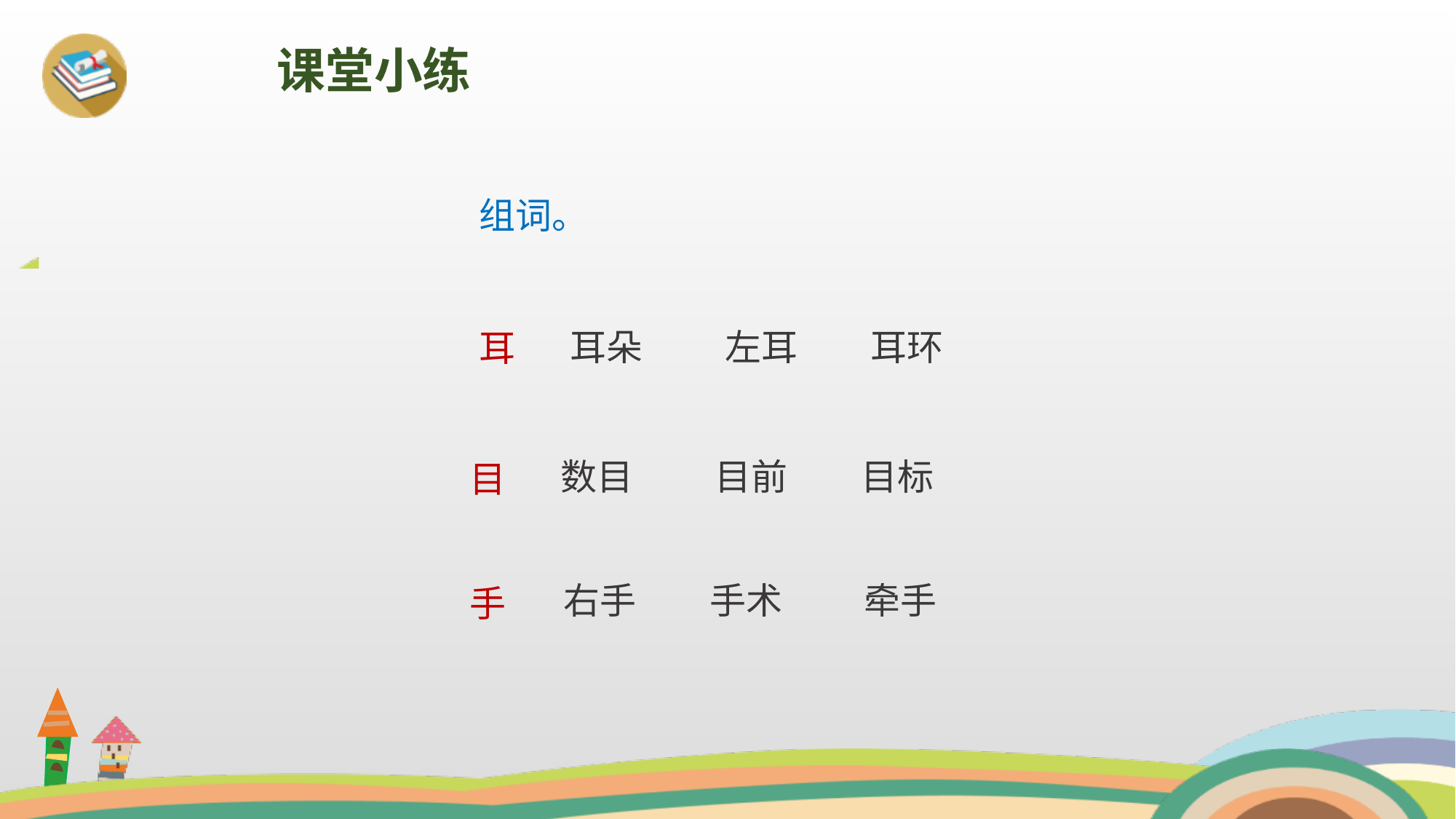

课堂小练
 组词。
 耳朵          左耳         耳环
 耳
数目          目前         目标
目
右手         手术          牵手
手